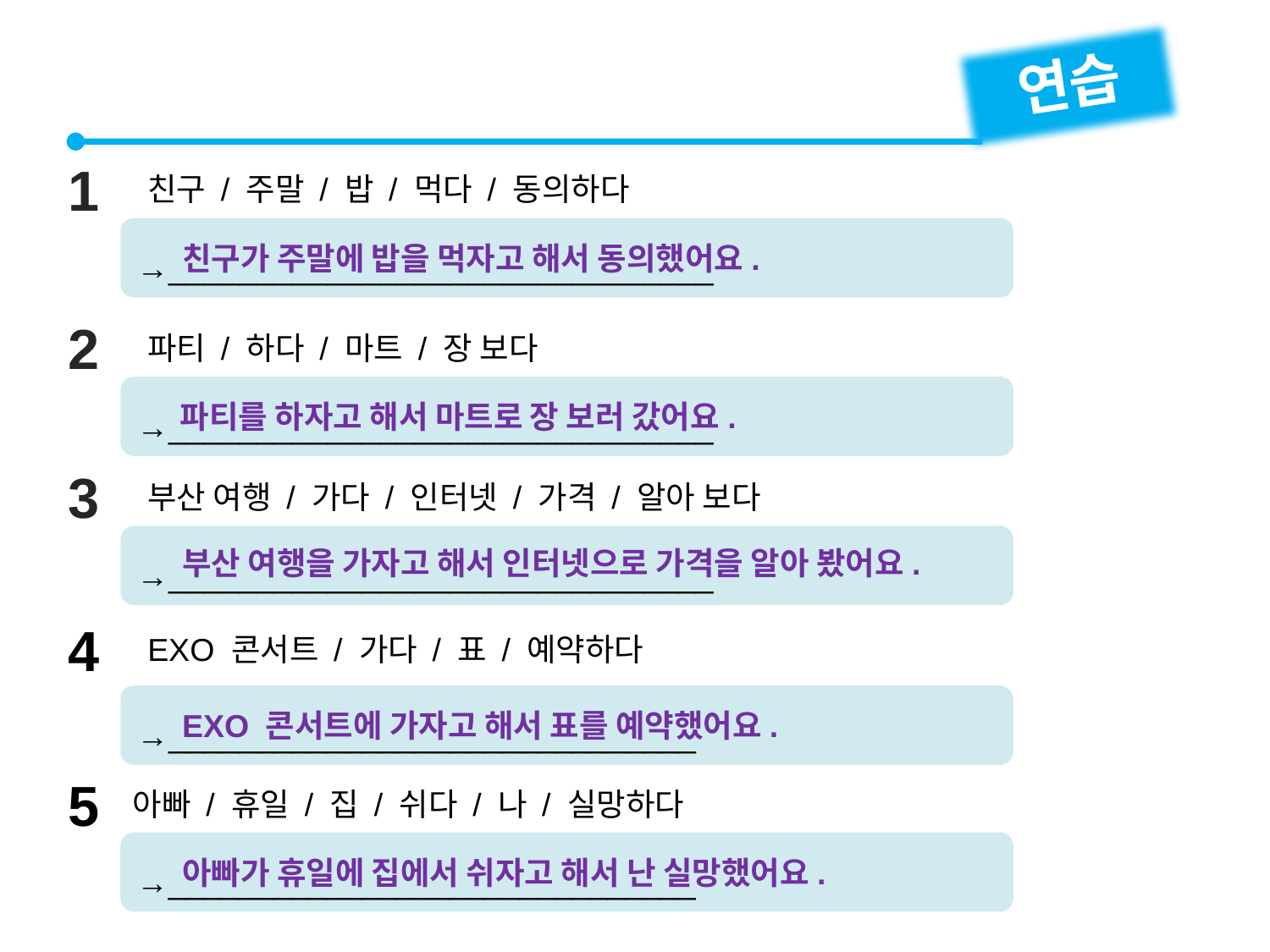

연습
1
친구 / 주말 / 밥 / 먹다 / 동의하다
→_______________________________
친구가 주말에 밥을 먹자고 해서 동의했어요.
2
파티 / 하다 / 마트 / 장 보다
→_______________________________
파티를 하자고 해서 마트로 장 보러 갔어요.
3
부산 여행 / 가다 / 인터넷 / 가격 / 알아 보다
→_______________________________
부산 여행을 가자고 해서 인터넷으로 가격을 알아 봤어요.
4
EXO 콘서트 / 가다 / 표 / 예약하다
→______________________________
EXO 콘서트에 가자고 해서 표를 예약했어요.
5
아빠 / 휴일 / 집 / 쉬다 / 나 / 실망하다
→______________________________
아빠가 휴일에 집에서 쉬자고 해서 난 실망했어요.